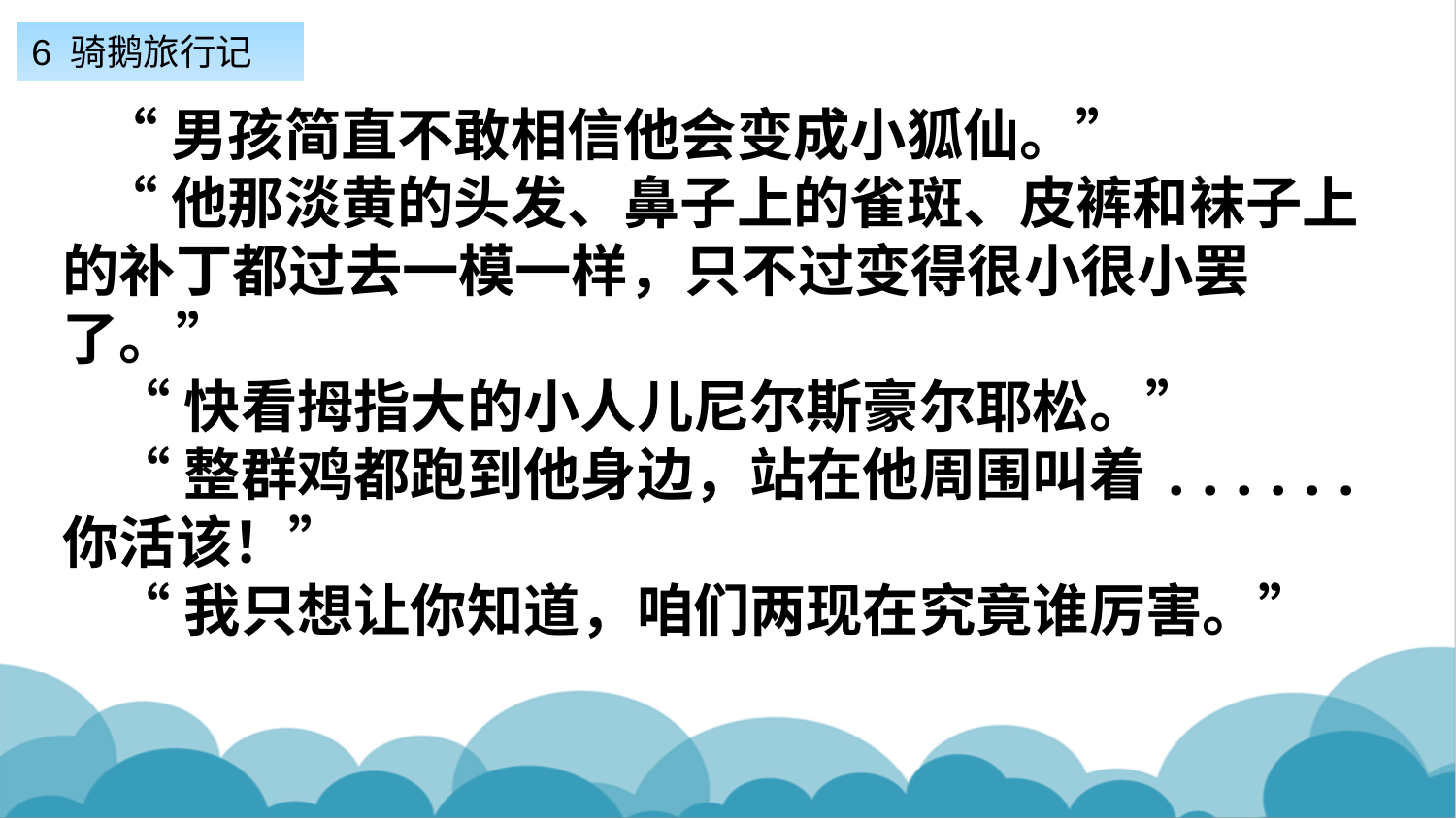

“男孩简直不敢相信他会变成小狐仙。”
   “他那淡黄的头发、鼻子上的雀斑、皮裤和袜子上的补丁都过去一模一样，只不过变得很小很小罢了。”
    “快看拇指大的小人儿尼尔斯豪尔耶松。”
    “整群鸡都跑到他身边，站在他周围叫着......你活该！”
    “我只想让你知道，咱们两现在究竟谁厉害。”